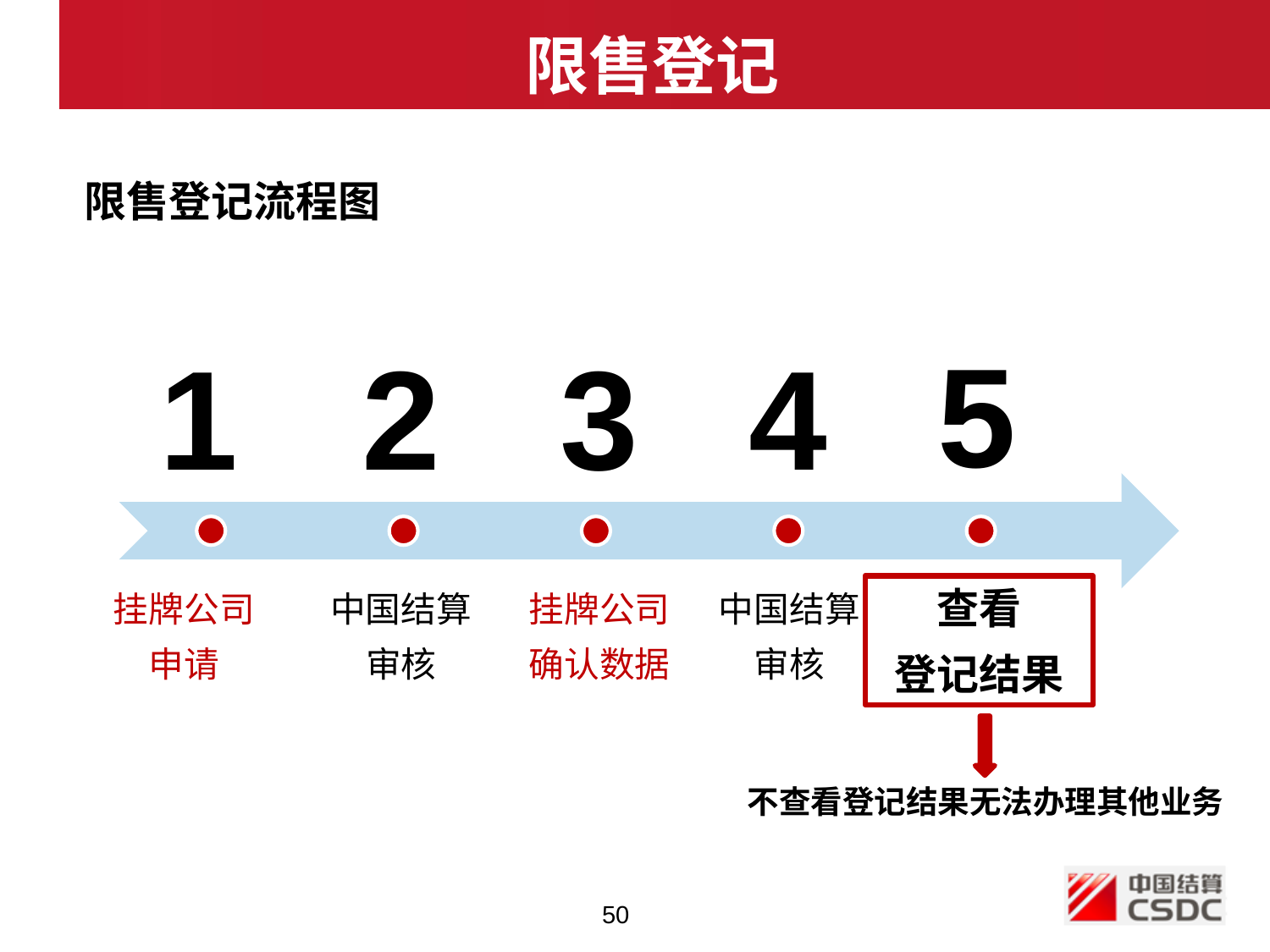

限售登记
限售登记流程图
5
1
2
3
4

查看
登记结果
挂牌公司
申请
中国结算
审核
挂牌公司
确认数据
中国结算
审核

不查看登记结果无法办理其他业务
50